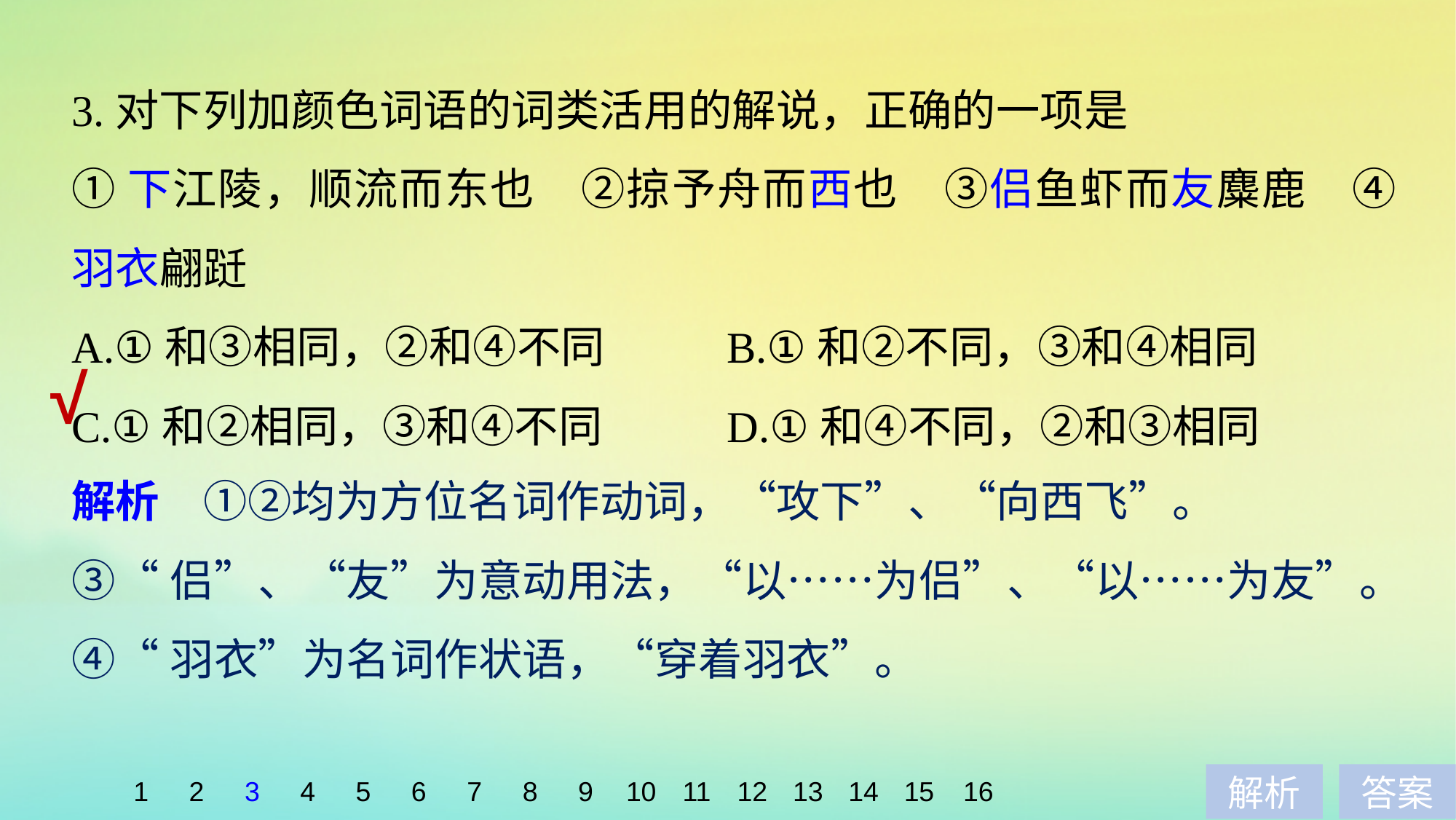

3.对下列加颜色词语的词类活用的解说，正确的一项是
①下江陵，顺流而东也　②掠予舟而西也　③侣鱼虾而友麋鹿　④羽衣翩跹
A.①和③相同，②和④不同		B.①和②不同，③和④相同
C.①和②相同，③和④不同		D.①和④不同，②和③相同
√
解析　①②均为方位名词作动词，“攻下”、“向西飞”。
③“侣”、“友”为意动用法，“以……为侣”、“以……为友”。
④“羽衣”为名词作状语，“穿着羽衣”。
1
2
3
4
5
6
7
8
9
10
11
12
13
14
15
16
解析
答案